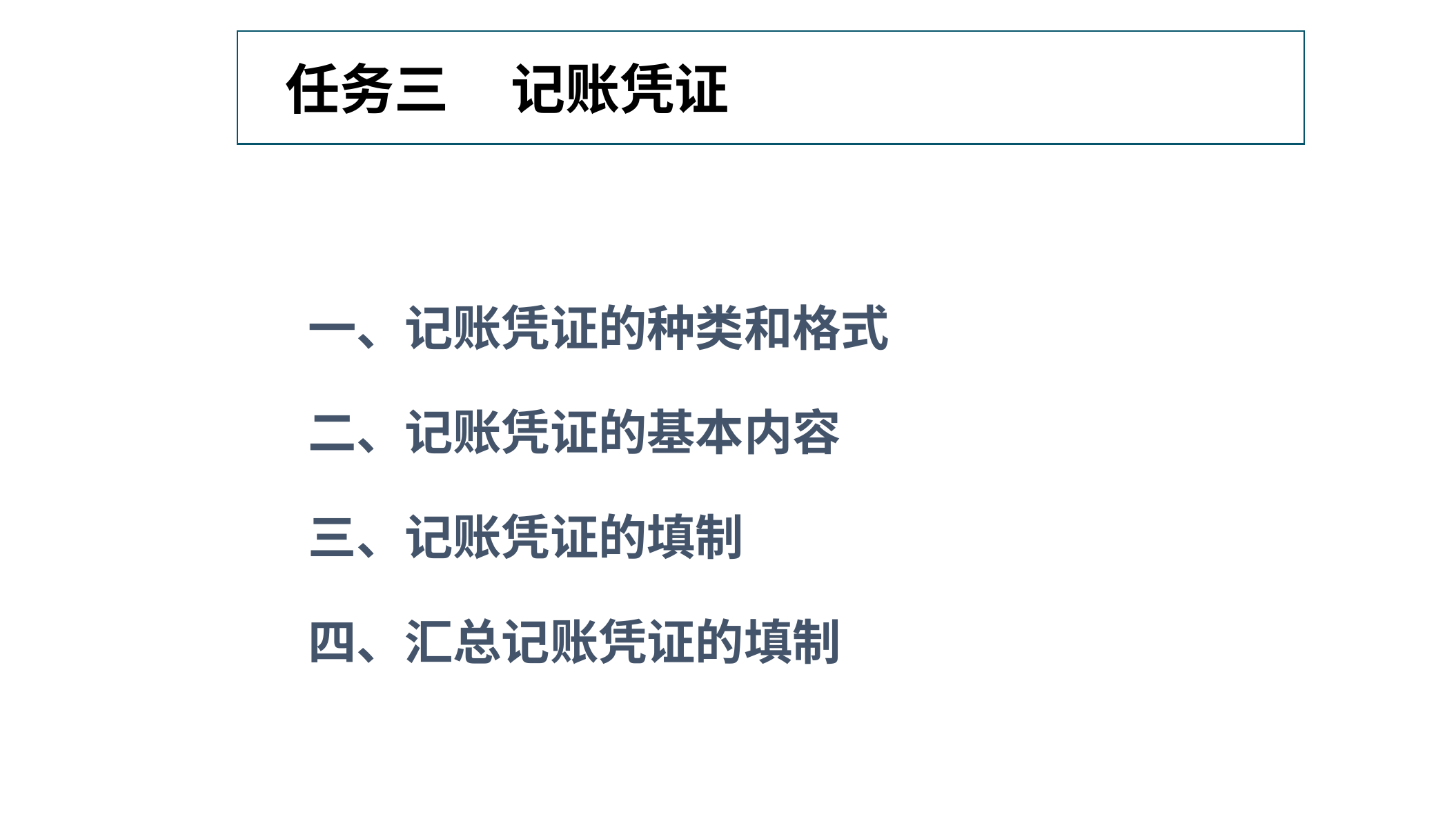

任务三     记账凭证
  一、记账凭证的种类和格式
  二、记账凭证的基本内容
  三、记账凭证的填制
  四、汇总记账凭证的填制